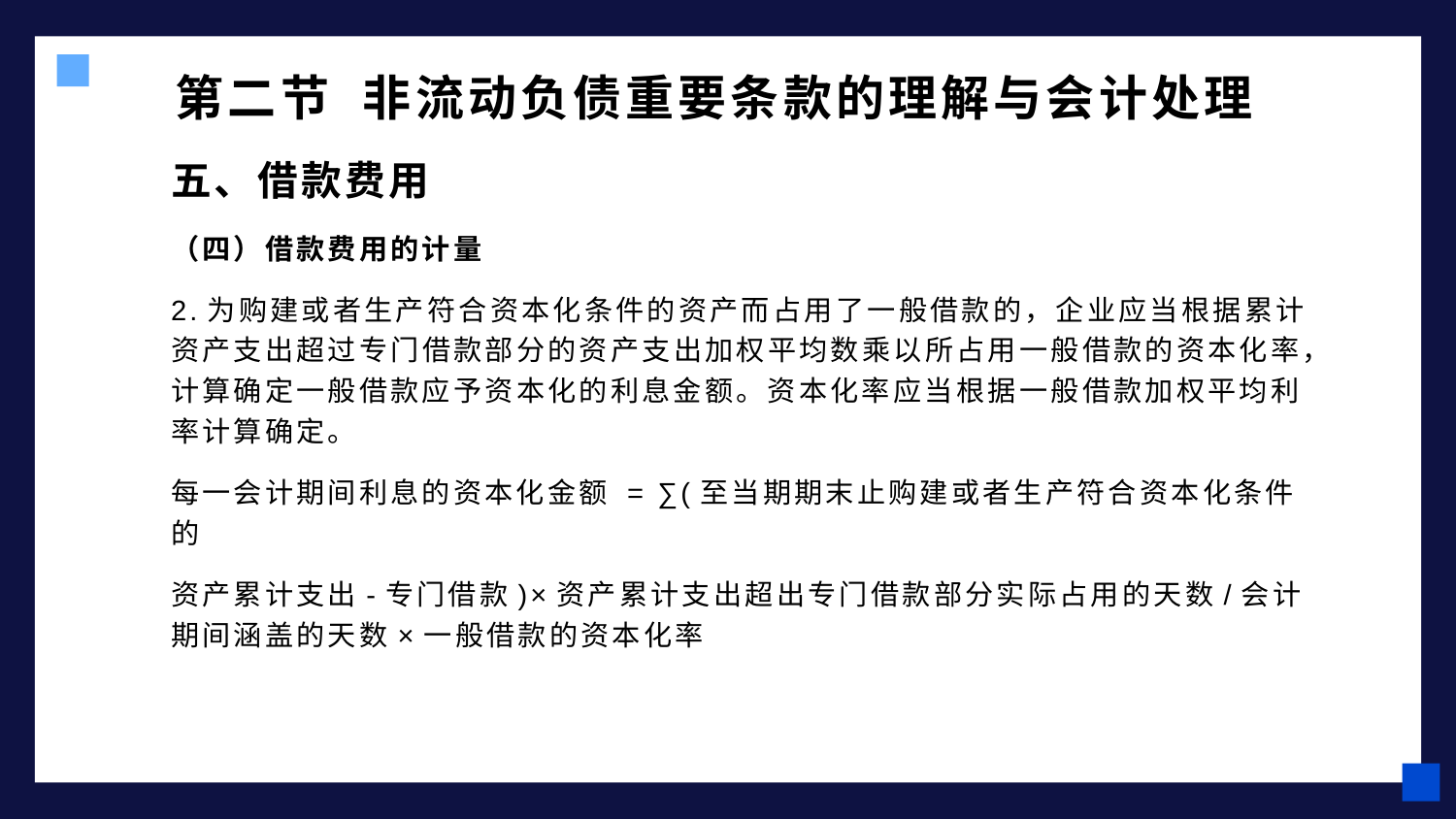

# 第二节  非流动负债重要条款的理解与会计处理
五、借款费用
（四）借款费用的计量
2.为购建或者生产符合资本化条件的资产而占用了一般借款的，企业应当根据累计资产支出超过专门借款部分的资产支出加权平均数乘以所占用一般借款的资本化率，计算确定一般借款应予资本化的利息金额。资本化率应当根据一般借款加权平均利率计算确定。
每一会计期间利息的资本化金额 = ∑(至当期期末止购建或者生产符合资本化条件的
资产累计支出-专门借款)×资产累计支出超出专门借款部分实际占用的天数/会计期间涵盖的天数×一般借款的资本化率